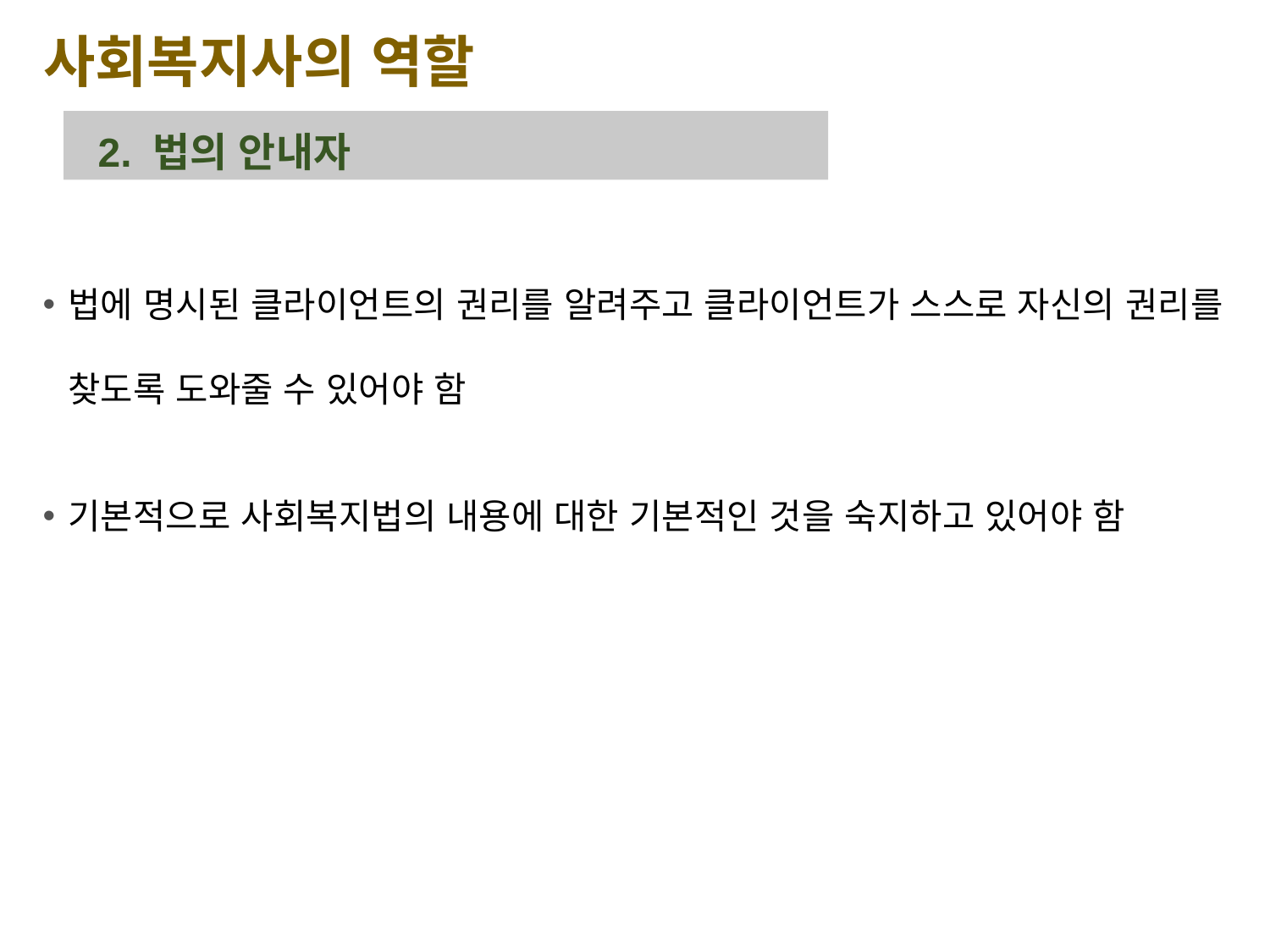

사회복지사의 역할

2. 법의 안내자
법에 명시된 클라이언트의 권리를 알려주고 클라이언트가 스스로 자신의 권리를 찾도록 도와줄 수 있어야 함
기본적으로 사회복지법의 내용에 대한 기본적인 것을 숙지하고 있어야 함